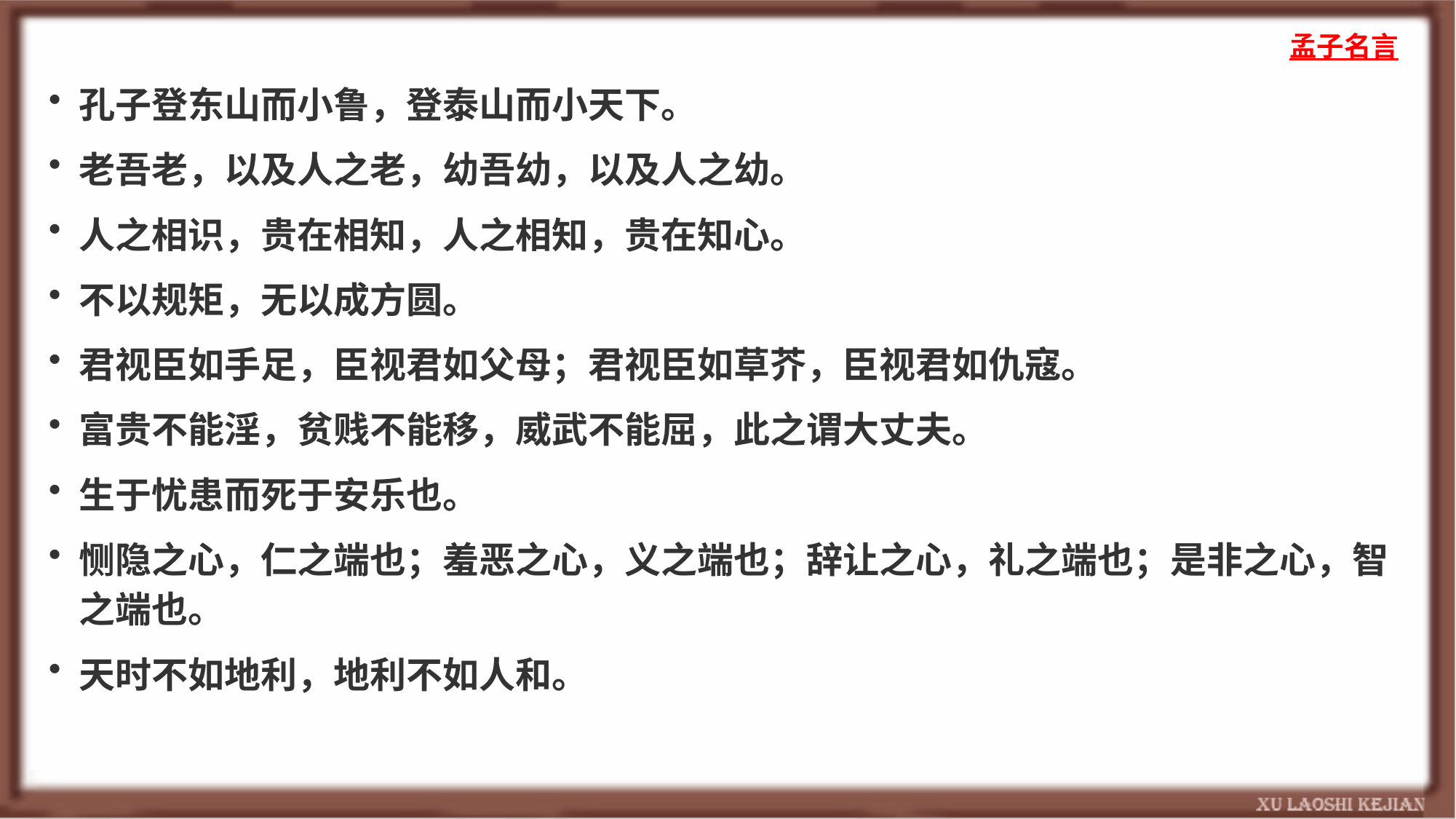

孟子名言
孔子登东山而小鲁，登泰山而小天下。
老吾老，以及人之老，幼吾幼，以及人之幼。
人之相识，贵在相知，人之相知，贵在知心。
不以规矩，无以成方圆。
君视臣如手足，臣视君如父母；君视臣如草芥，臣视君如仇寇。
富贵不能淫，贫贱不能移，威武不能屈，此之谓大丈夫。
生于忧患而死于安乐也。
恻隐之心，仁之端也；羞恶之心，义之端也；辞让之心，礼之端也；是非之心，智之端也。
天时不如地利，地利不如人和。